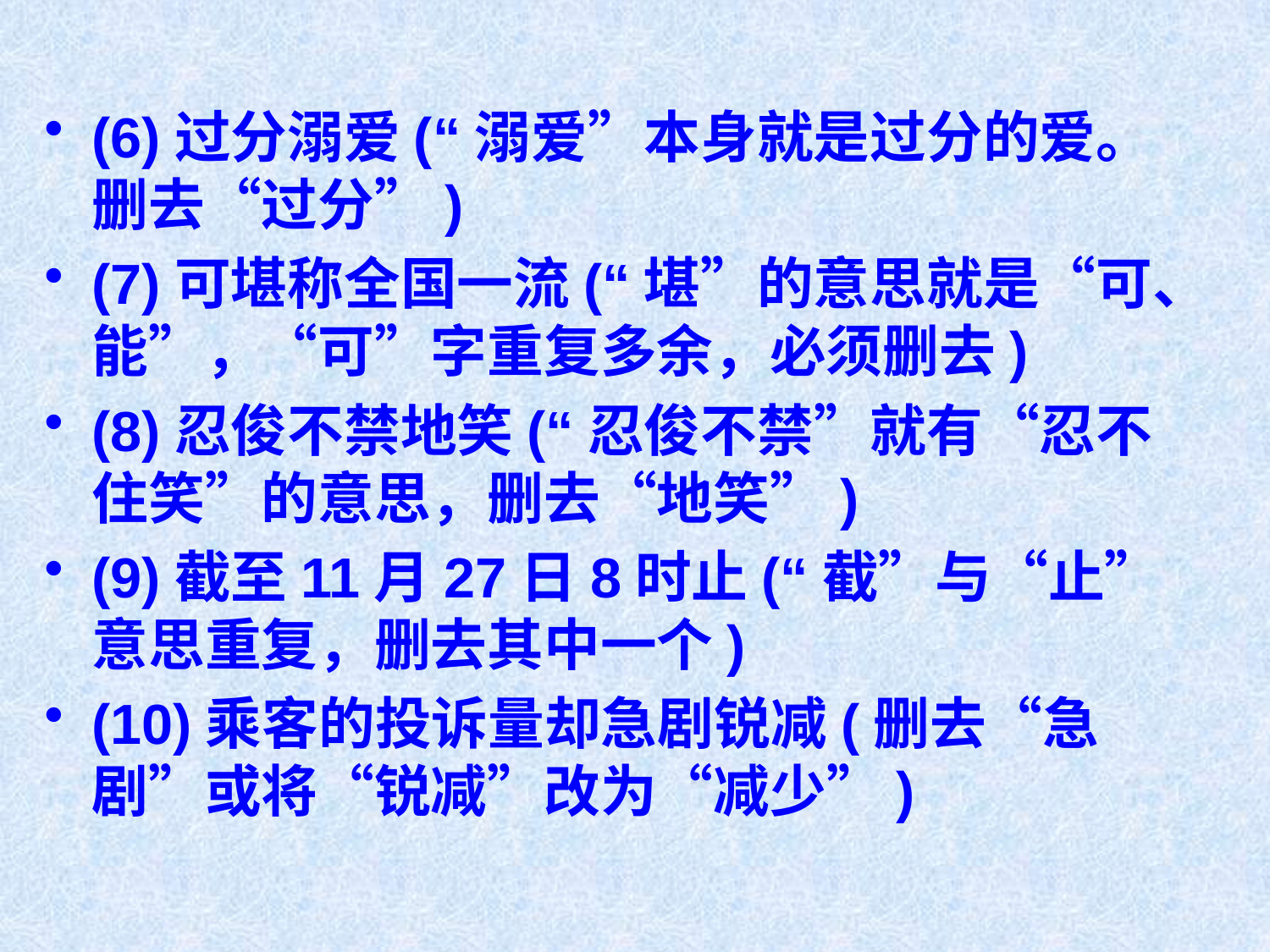

#
(6)过分溺爱(“溺爱”本身就是过分的爱。删去“过分”)
(7)可堪称全国一流(“堪”的意思就是“可、能”，“可”字重复多余，必须删去)
(8)忍俊不禁地笑(“忍俊不禁”就有“忍不住笑”的意思，删去“地笑”)
(9)截至11月27日8时止(“截”与“止”意思重复，删去其中一个)
(10)乘客的投诉量却急剧锐减(删去“急剧”或将“锐减”改为“减少”)